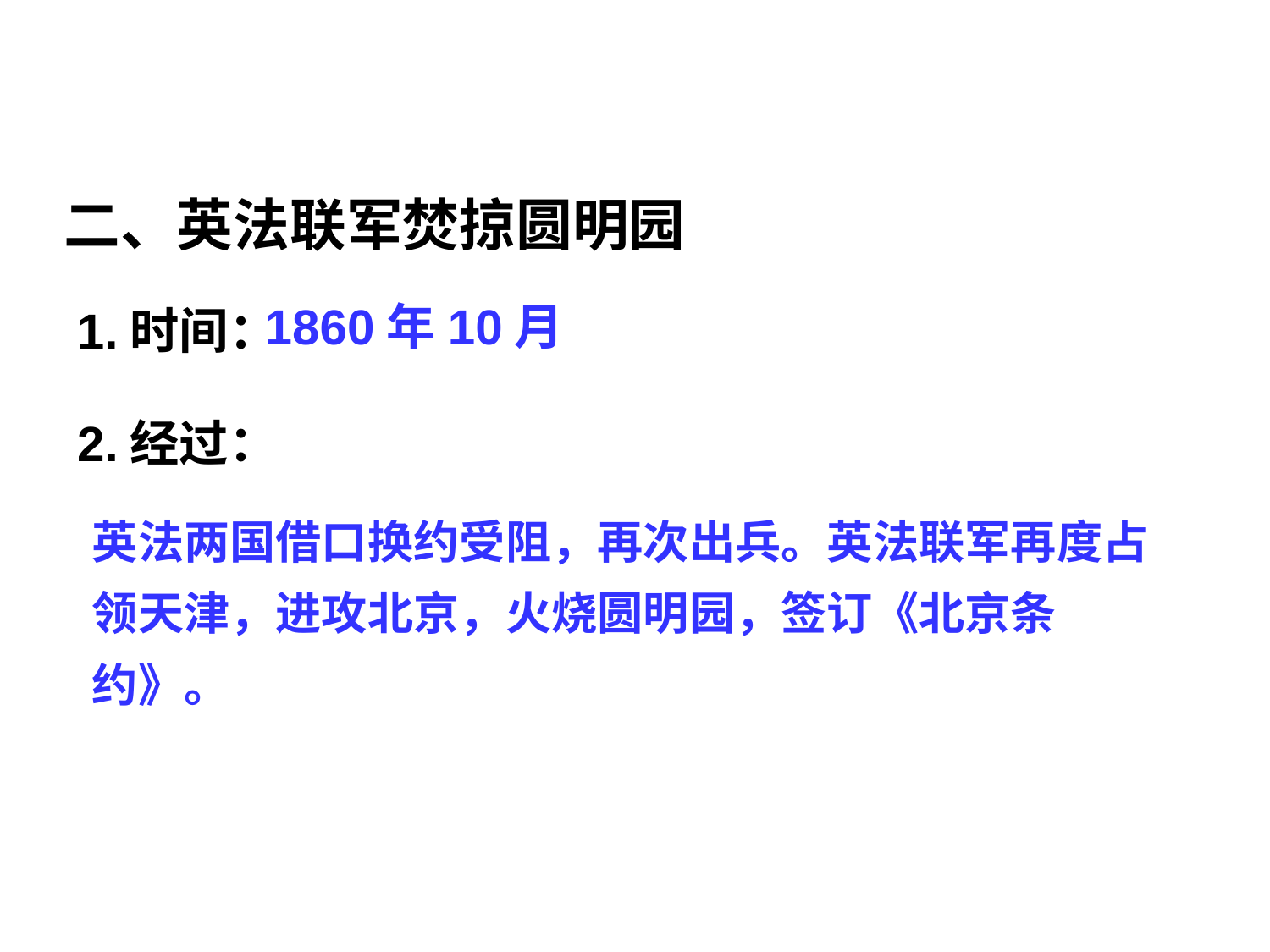

二、英法联军焚掠圆明园
1.时间：
1860年10月
2.经过：
英法两国借口换约受阻，再次出兵。英法联军再度占领天津，进攻北京，火烧圆明园，签订《北京条约》。